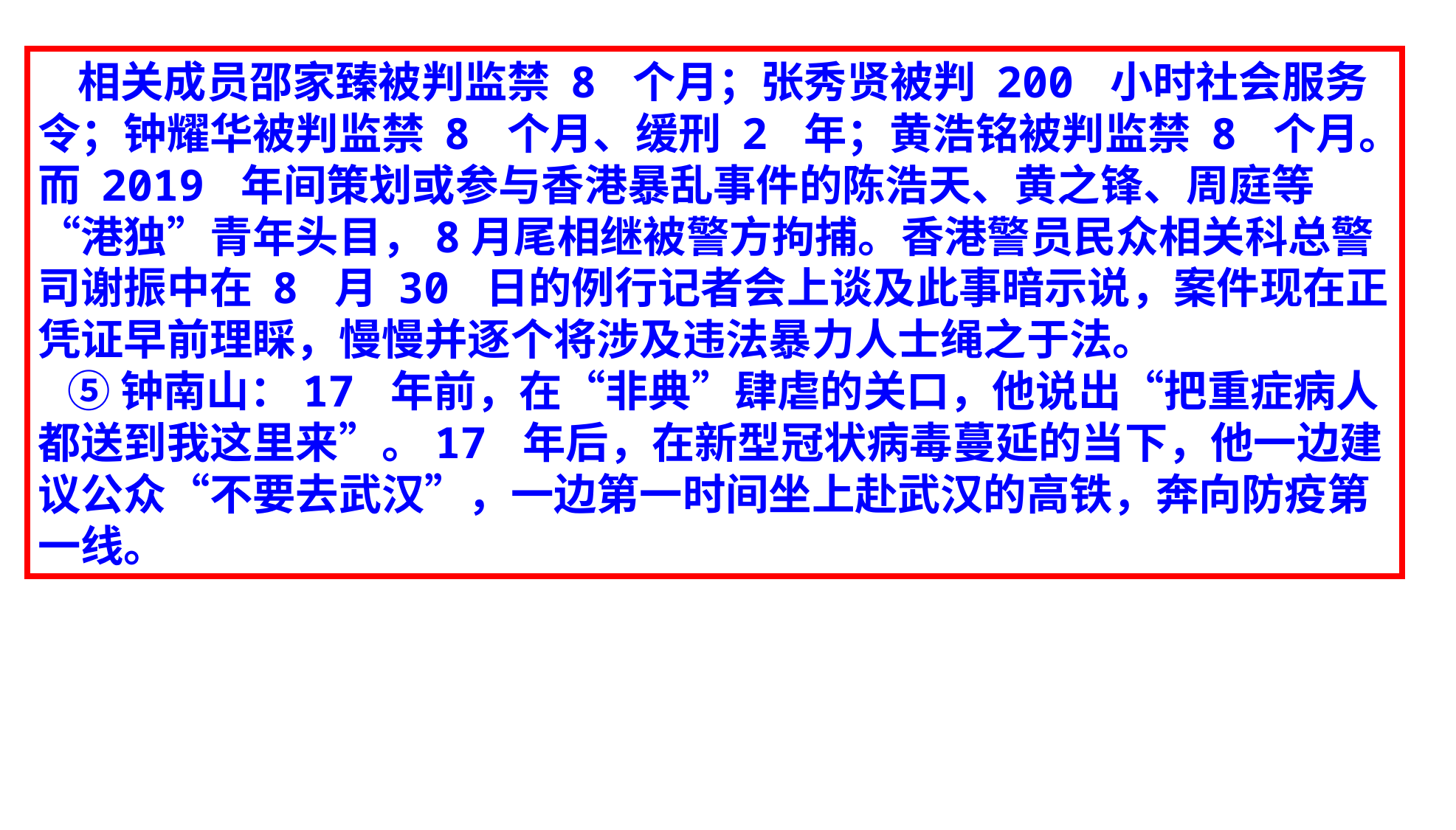

相关成员邵家臻被判监禁 8 个月；张秀贤被判 200 小时社会服务令；钟耀华被判监禁 8 个月、缓刑 2 年；黄浩铭被判监禁 8 个月。
而 2019 年间策划或参与香港暴乱事件的陈浩天、黄之锋、周庭等“港独”青年头目，8月尾相继被警方拘捕。香港警员民众相关科总警司谢振中在 8 月 30 日的例行记者会上谈及此事暗示说，案件现在正凭证早前理睬，慢慢并逐个将涉及违法暴力人士绳之于法。
   ⑤钟南山：17 年前，在“非典”肆虐的关口，他说出“把重症病人都送到我这里来”。17 年后，在新型冠状病毒蔓延的当下，他一边建议公众“不要去武汉”，一边第一时间坐上赴武汉的高铁，奔向防疫第一线。